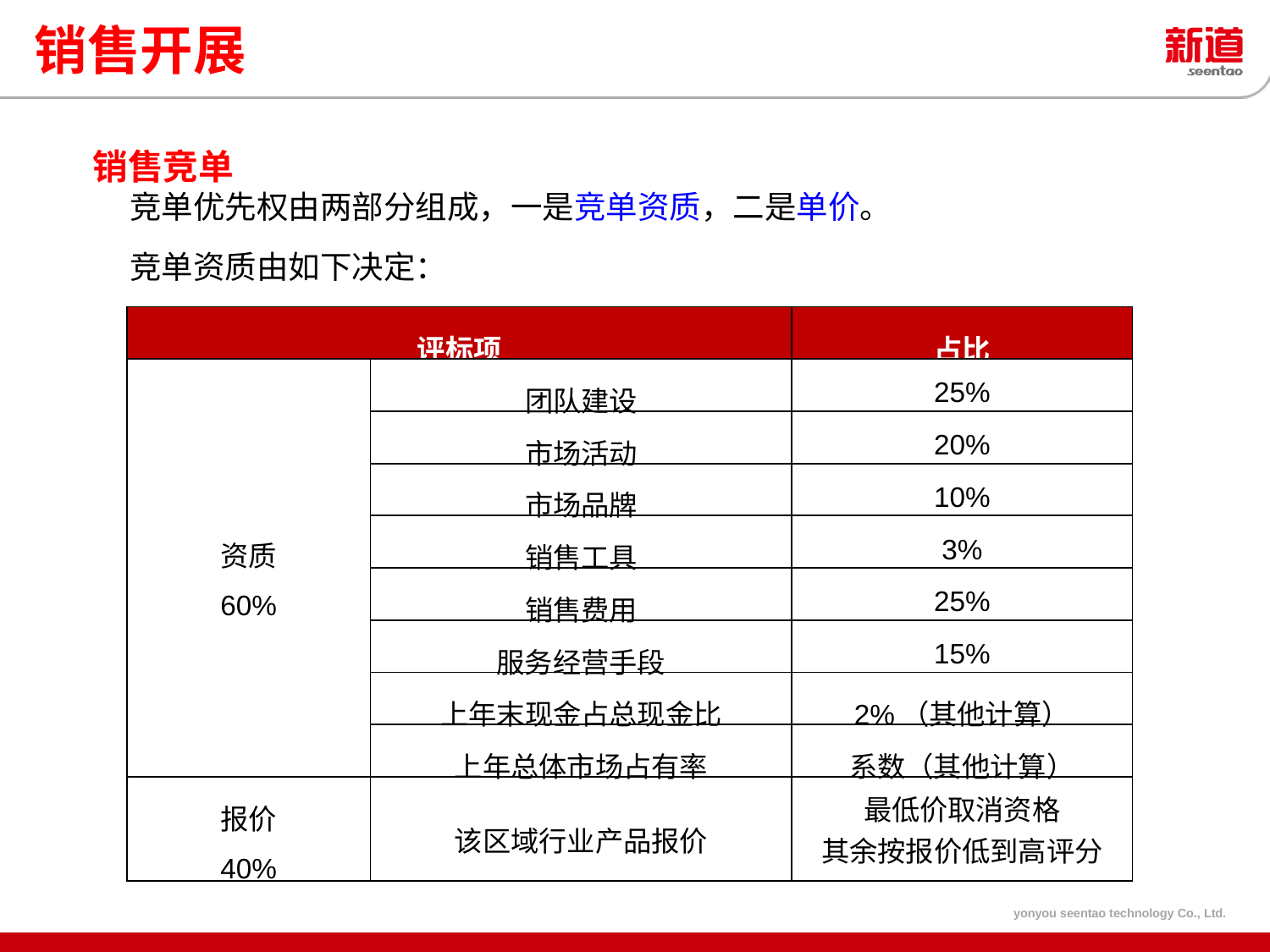

销售开展
销售竞单
竞单优先权由两部分组成，一是竞单资质，二是单价。

竞单资质由如下决定：
| 评标项 |  | 占比 |
| --- | --- | --- |
| 资质 60% | 团队建设 | 25% |
|  | 市场活动 | 20% |
|  | 市场品牌 | 10% |
|  | 销售工具 | 3% |
|  | 销售费用 | 25% |
|  | 服务经营手段 | 15% |
|  | 上年末现金占总现金比 | 2%（其他计算） |
|  | 上年总体市场占有率 | 系数（其他计算） |
| 报价 40% | 该区域行业产品报价 | 最低价取消资格 其余按报价低到高评分 |